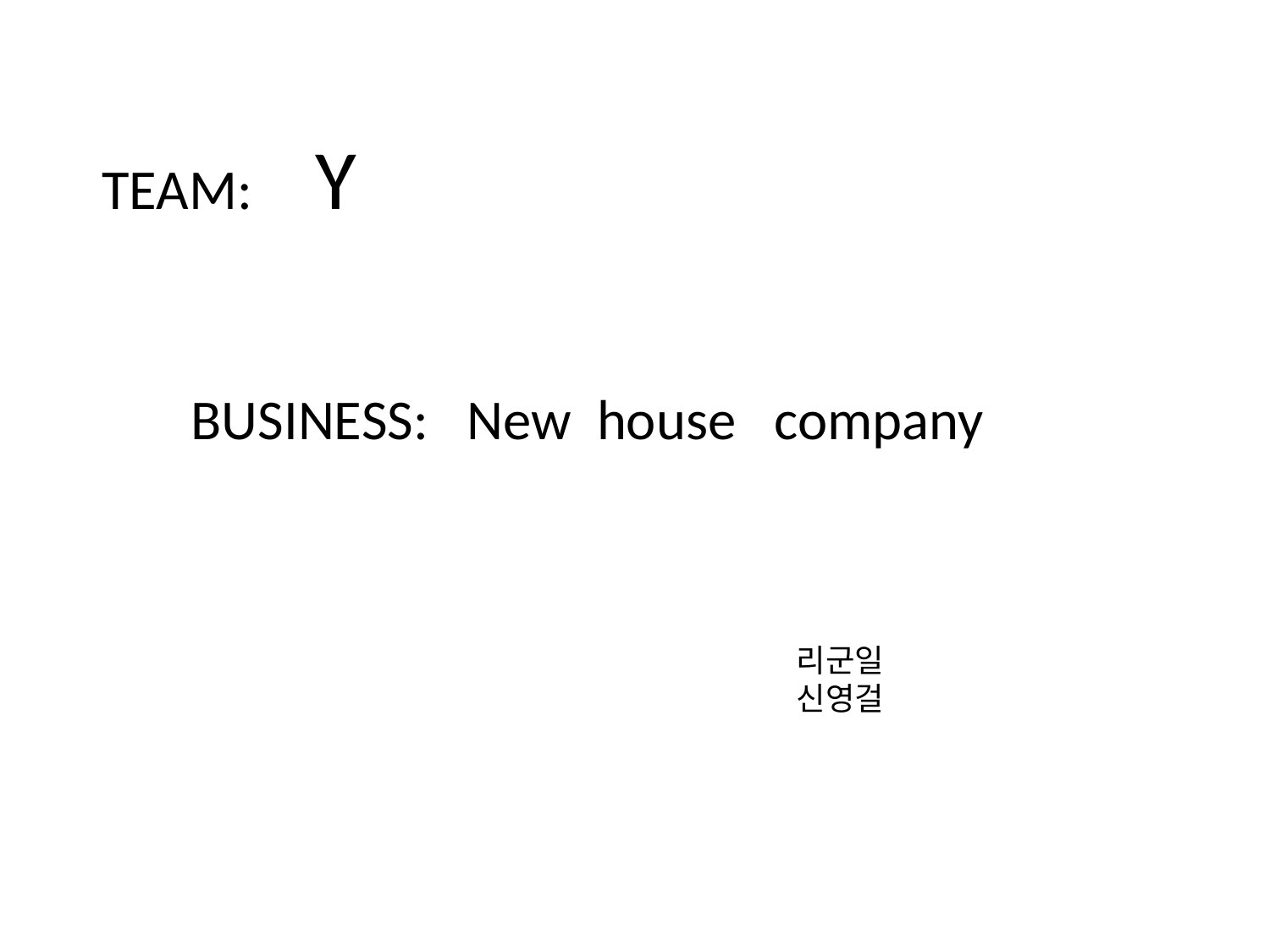

TEAM:     Y
BUSINESS:   New  house   company
리군일
신영걸